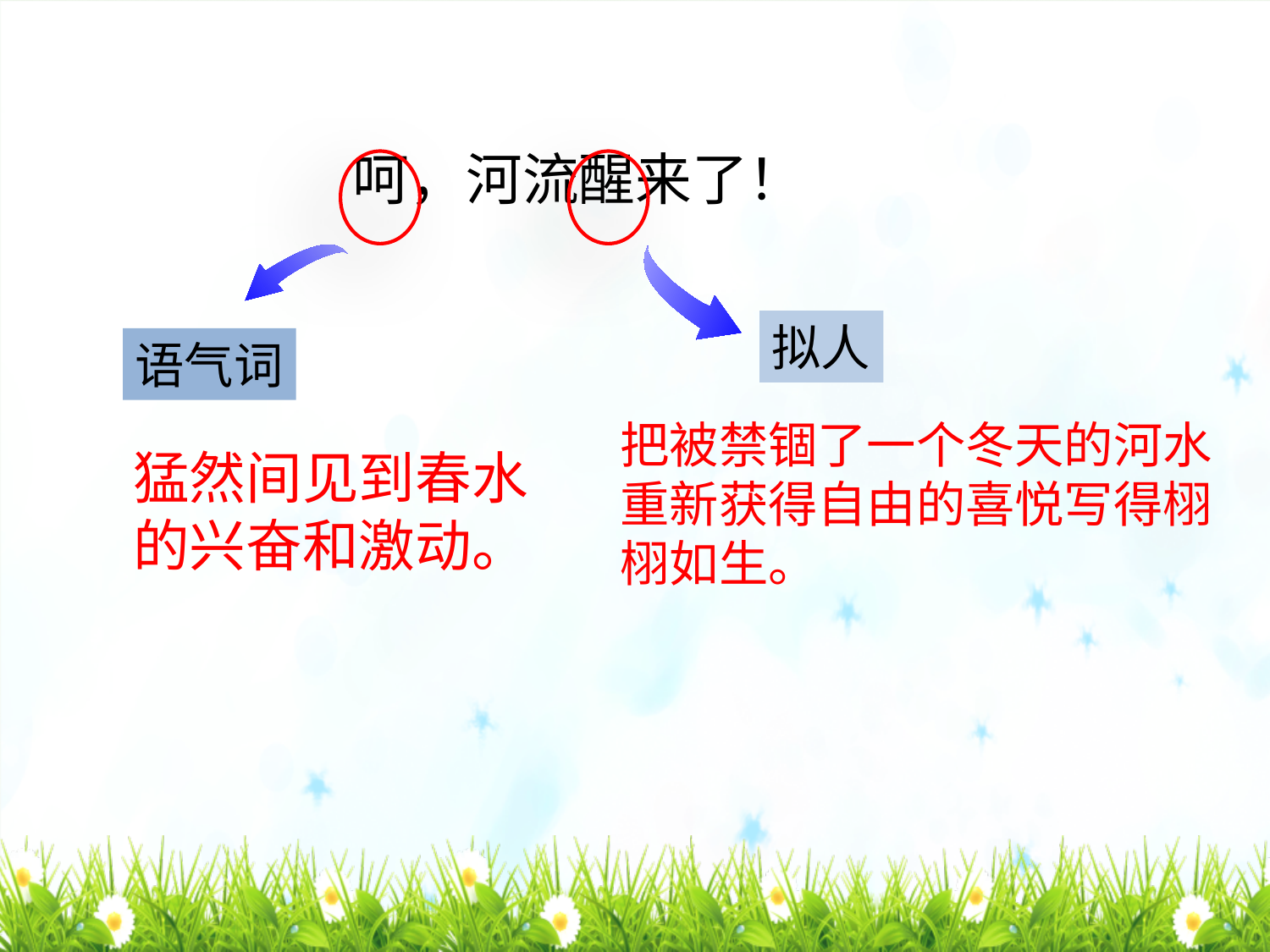

呵，河流醒来了！

拟人
语气词
把被禁锢了一个冬天的河水重新获得自由的喜悦写得栩栩如生。
猛然间见到春水的兴奋和激动。